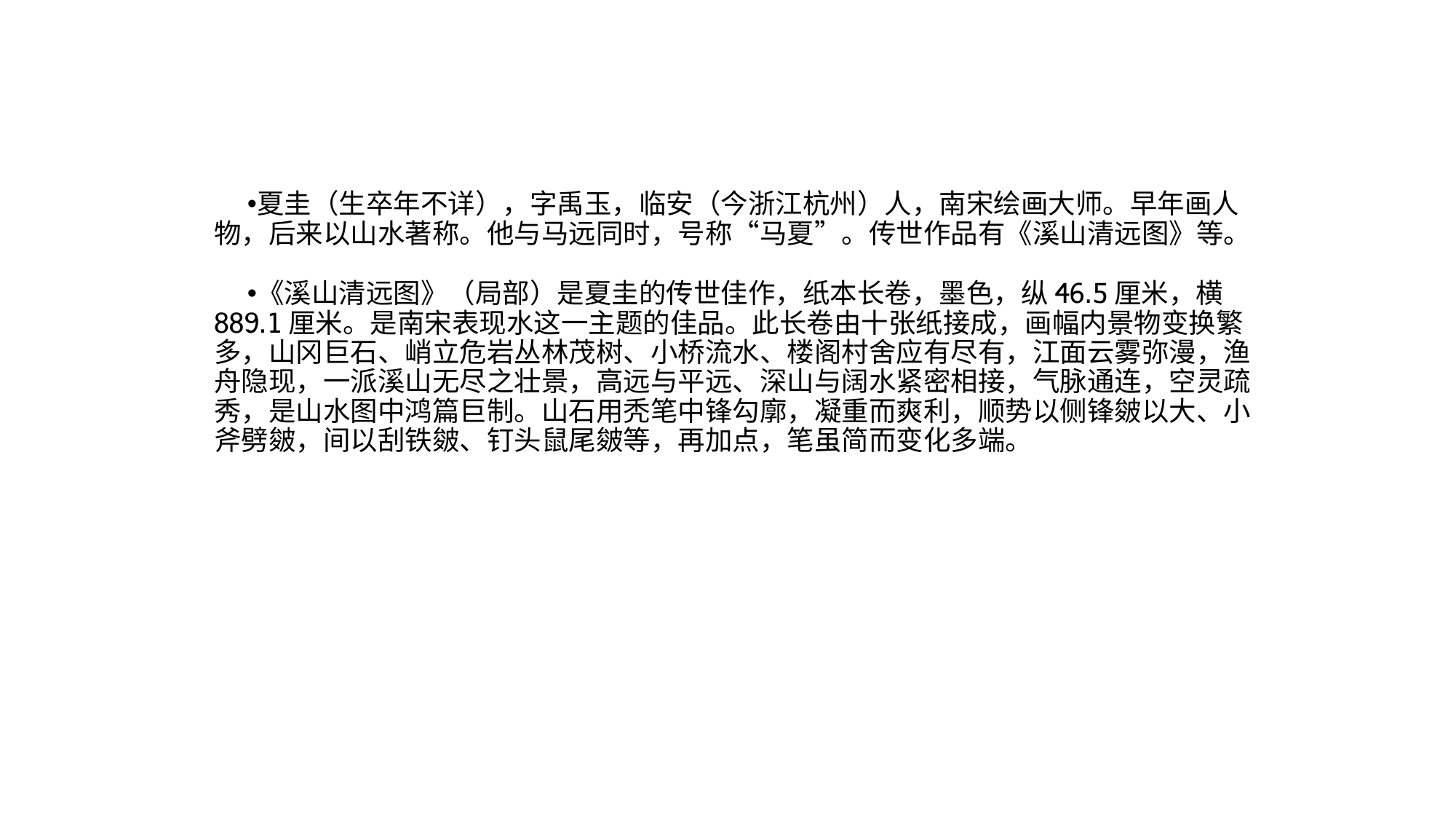

夏圭（生卒年不详），字禹玉，临安（今浙江杭州）人，南宋绘画大师。早年画人物，后来以山水著称。他与马远同时，号称“马夏”。传世作品有《溪山清远图》等。
《溪山清远图》（局部）是夏圭的传世佳作，纸本长卷，墨色，纵46.5厘米，横889.1厘米。是南宋表现水这一主题的佳品。此长卷由十张纸接成，画幅内景物变换繁多，山冈巨石、峭立危岩丛林茂树、小桥流水、楼阁村舍应有尽有，江面云雾弥漫，渔舟隐现，一派溪山无尽之壮景，高远与平远、深山与阔水紧密相接，气脉通连，空灵疏秀，是山水图中鸿篇巨制。山石用秃笔中锋勾廓，凝重而爽利，顺势以侧锋皴以大、小斧劈皴，间以刮铁皴、钉头鼠尾皴等，再加点，笔虽简而变化多端。